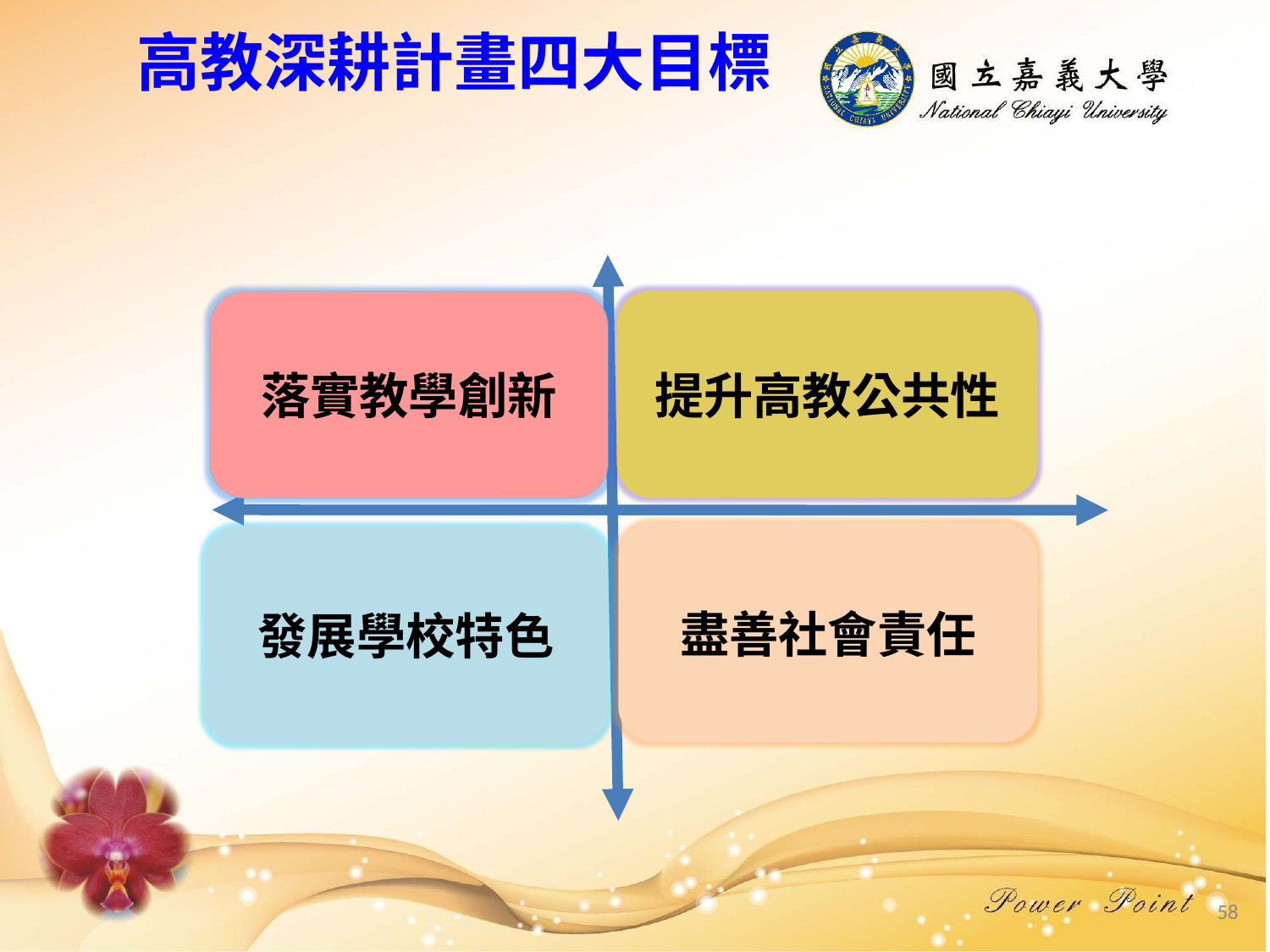

高教深耕計畫四大目標
提升高教公共性
落實教學創新
盡善社會責任
發展學校特色
58